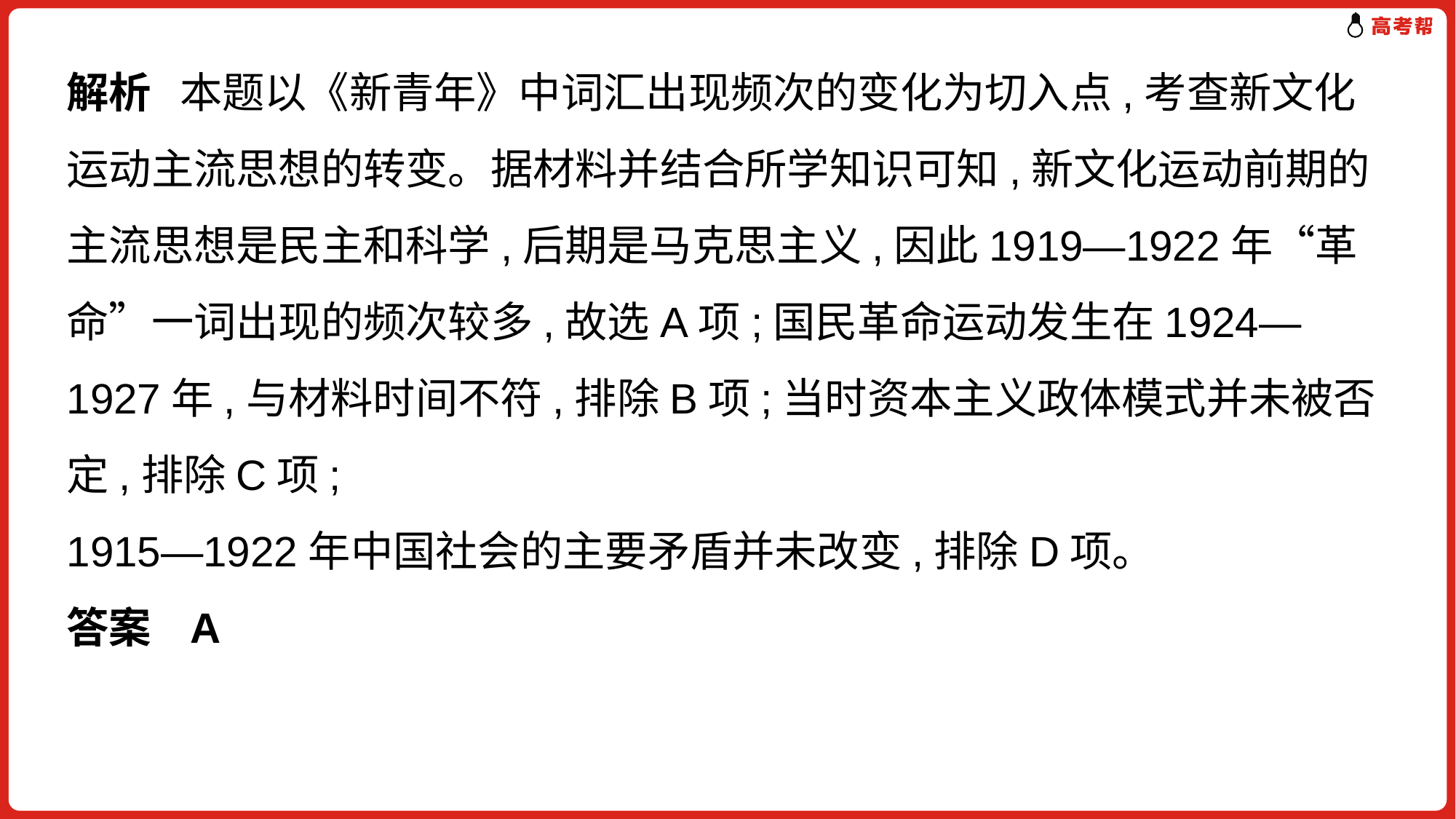

解析   本题以《新青年》中词汇出现频次的变化为切入点,考查新文化运动主流思想的转变。据材料并结合所学知识可知,新文化运动前期的主流思想是民主和科学,后期是马克思主义,因此1919—1922年“革命”一词出现的频次较多,故选A项;国民革命运动发生在1924—1927年,与材料时间不符,排除B项;当时资本主义政体模式并未被否定,排除C项;
1915—1922年中国社会的主要矛盾并未改变,排除D项。
答案   A